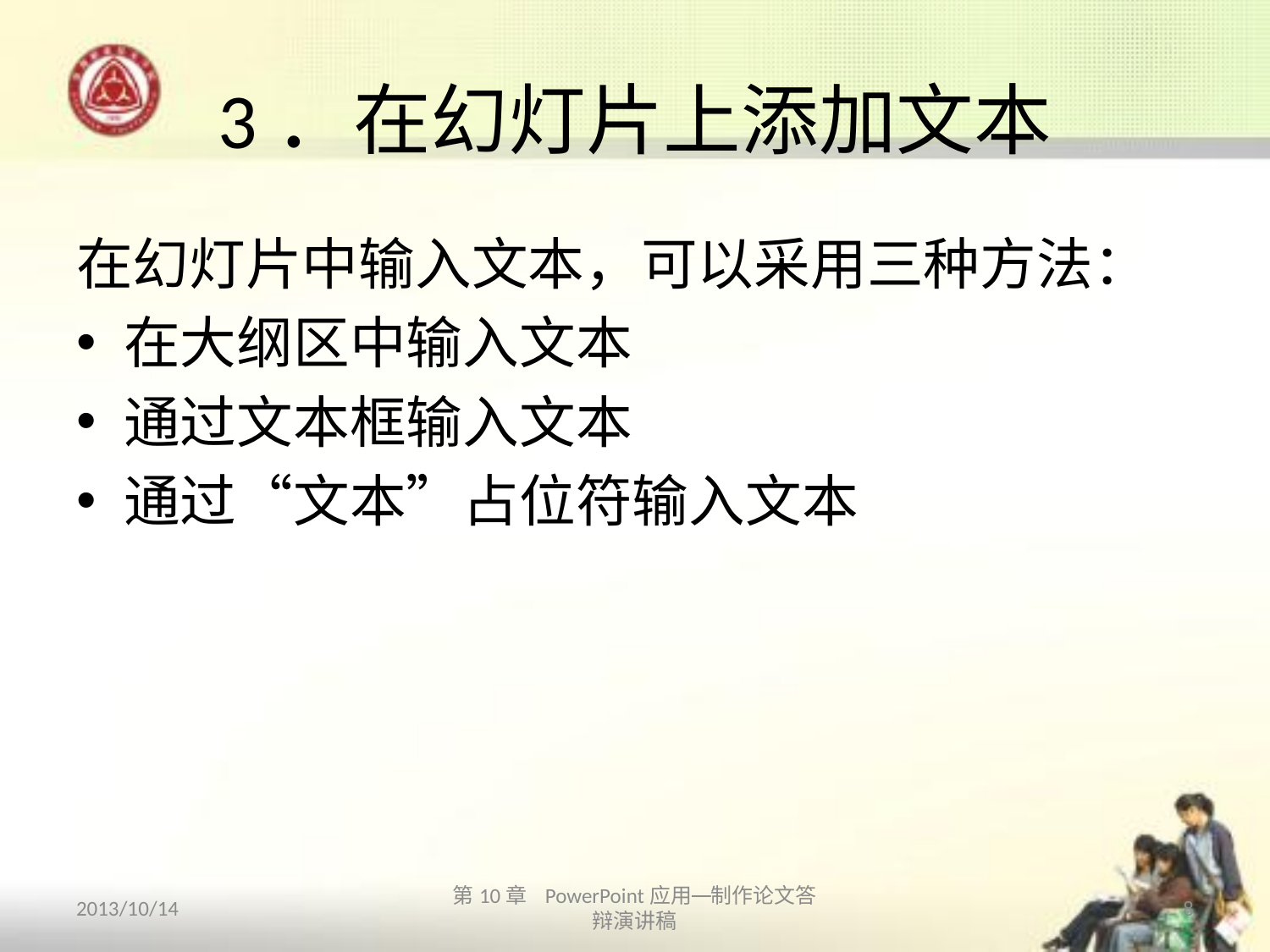

# 3．在幻灯片上添加文本
在幻灯片中输入文本，可以采用三种方法：
在大纲区中输入文本
通过文本框输入文本
通过“文本”占位符输入文本
2013/10/14
第10章  PowerPoint应用—制作论文答辩演讲稿
8